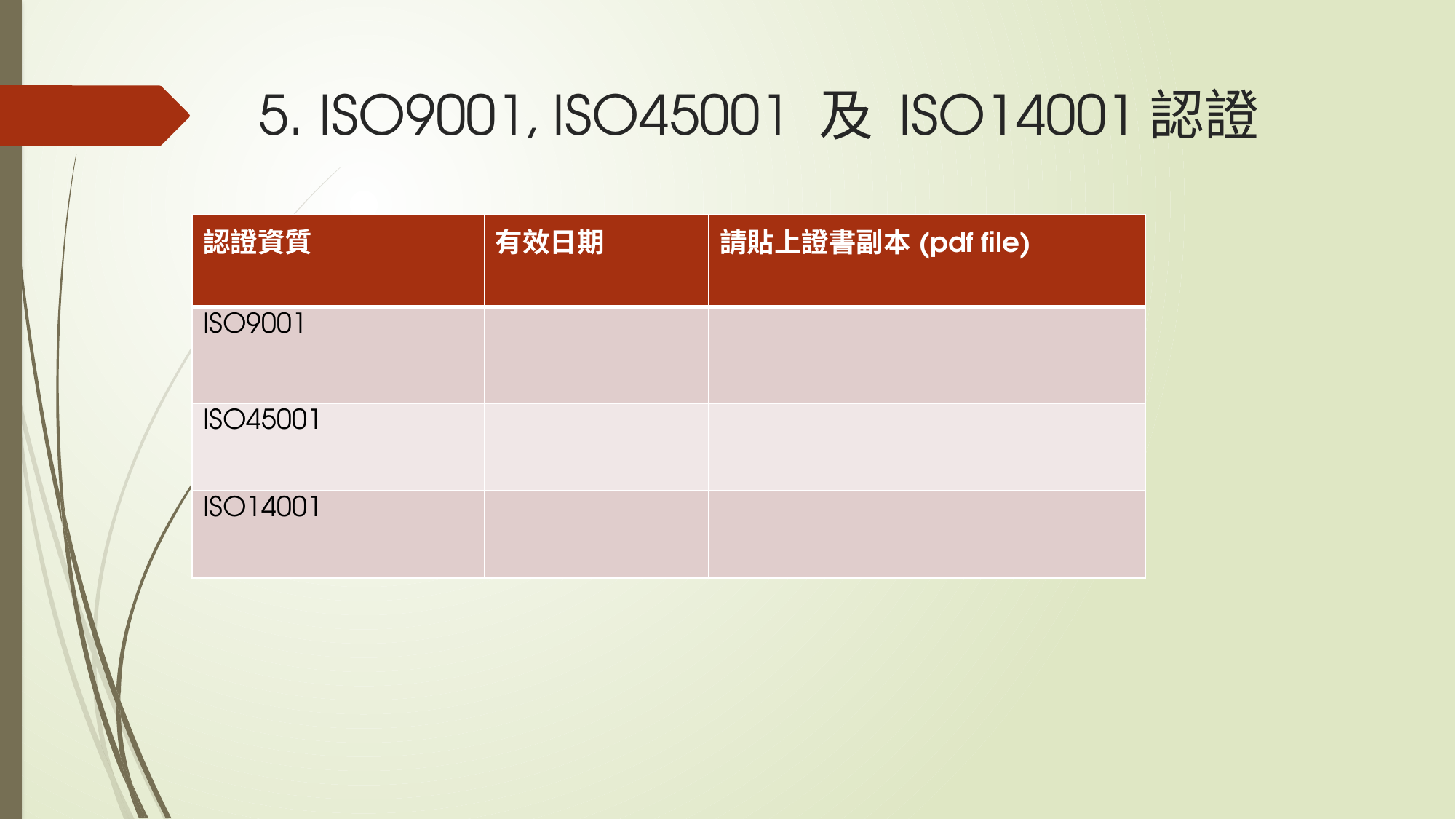

# 5. ISO9001, ISO45001 及 ISO14001認證
| 認證資質 | 有效日期 | 請貼上證書副本(pdf file) |
| --- | --- | --- |
| ISO9001 |  |  |
| ISO45001 |  |  |
| ISO14001 |  |  |